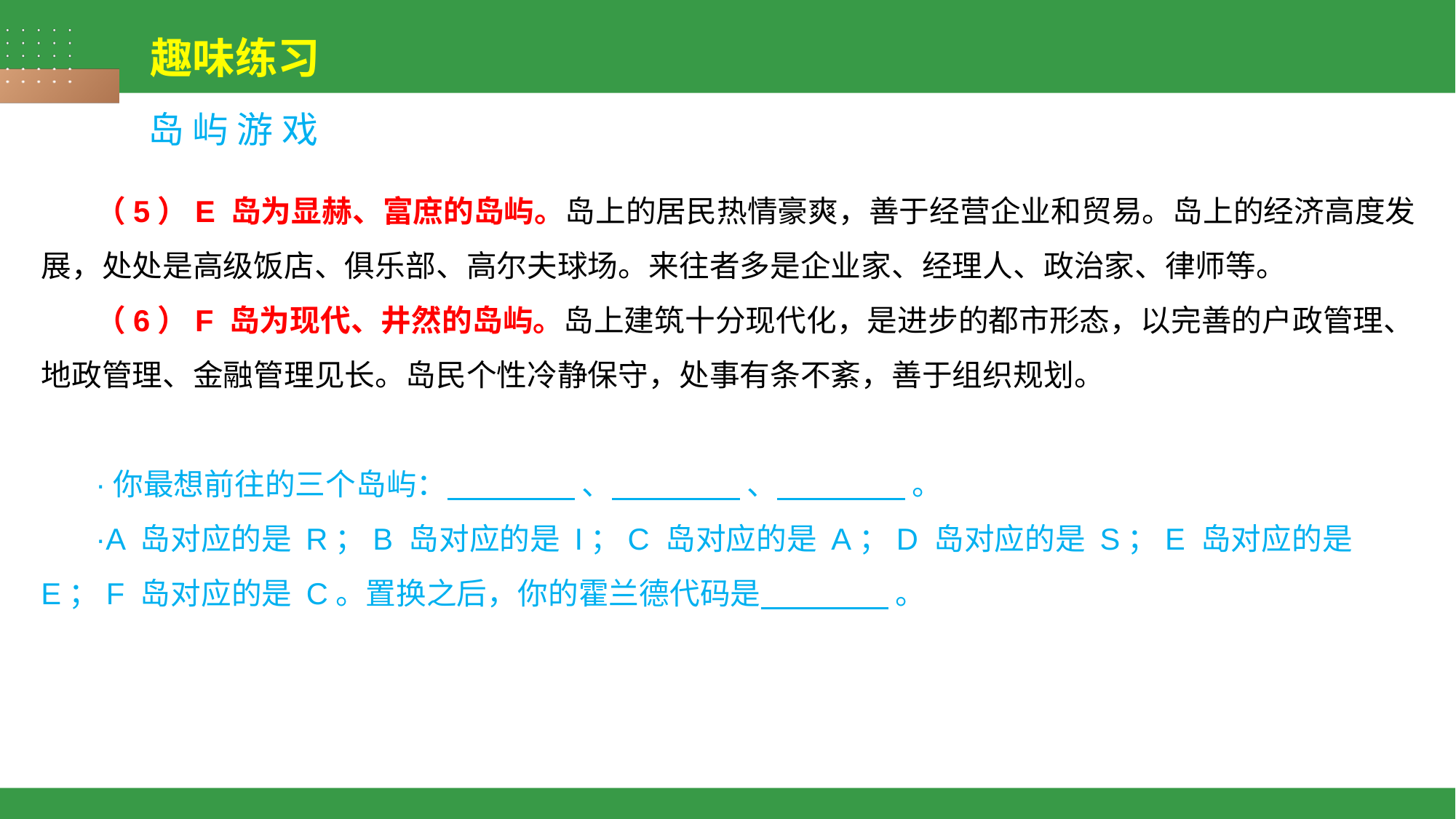

趣味练习
岛 屿 游 戏
（5）E 岛为显赫、富庶的岛屿。岛上的居民热情豪爽，善于经营企业和贸易。岛上的经济高度发展，处处是高级饭店、俱乐部、高尔夫球场。来往者多是企业家、经理人、政治家、律师等。
（6）F 岛为现代、井然的岛屿。岛上建筑十分现代化，是进步的都市形态，以完善的户政管理、地政管理、金融管理见长。岛民个性冷静保守，处事有条不紊，善于组织规划。

·你最想前往的三个岛屿：                    、                    、                    。
·A 岛对应的是 R；B 岛对应的是 I；C 岛对应的是 A；D 岛对应的是 S；E 岛对应的是 E；F 岛对应的是 C。置换之后，你的霍兰德代码是                    。